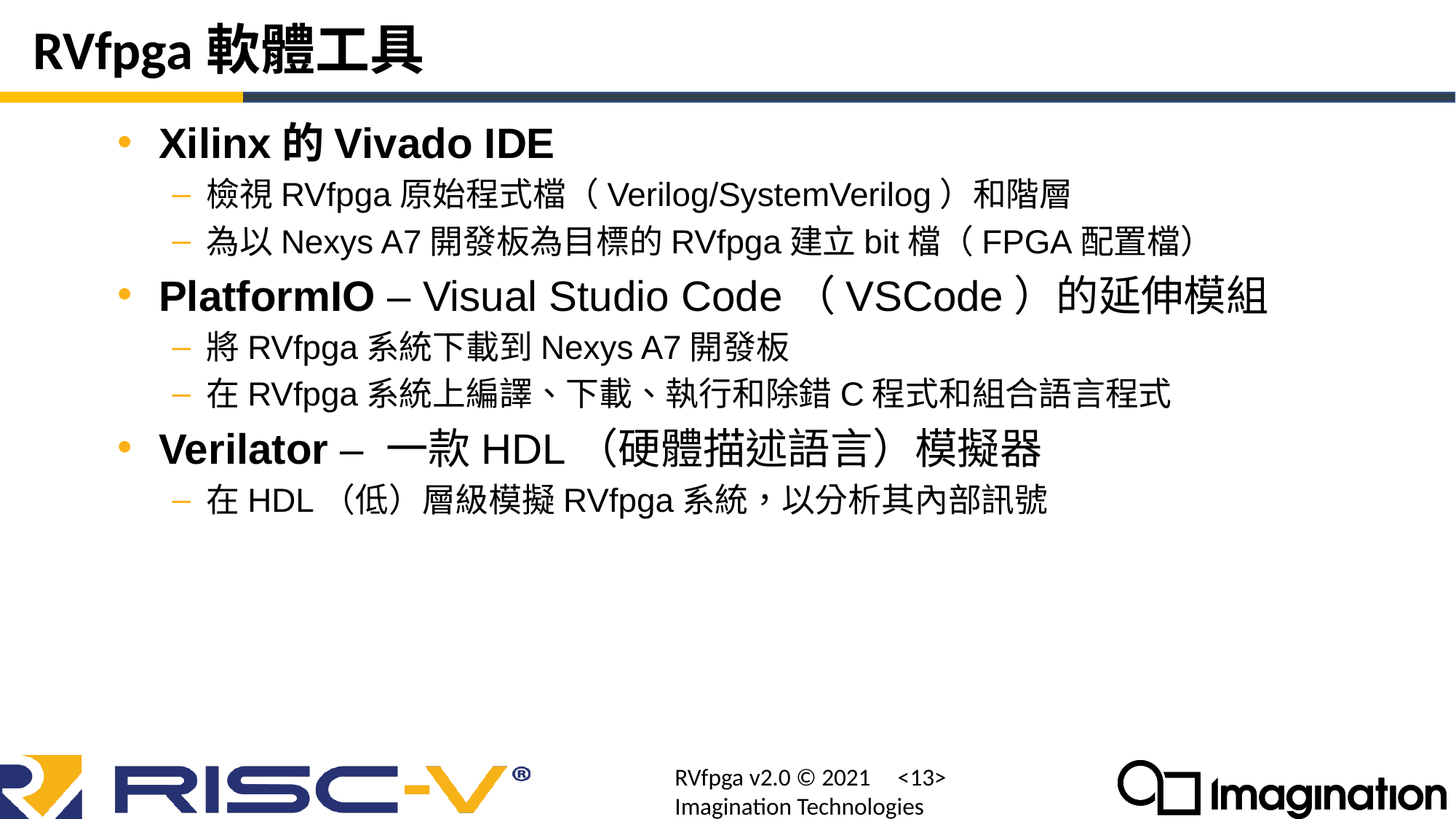

# RVfpga軟體工具

Xilinx的Vivado IDE
檢視RVfpga原始程式檔（Verilog/SystemVerilog）和階層
為以Nexys A7開發板為目標的RVfpga建立bit檔（FPGA配置檔）
PlatformIO – Visual Studio Code（VSCode）的延伸模組
將RVfpga系統下載到Nexys A7開發板
在RVfpga系統上編譯、下載、執行和除錯C程式和組合語言程式
Verilator – 一款HDL（硬體描述語言）模擬器
在HDL（低）層級模擬RVfpga系統，以分析其內部訊號